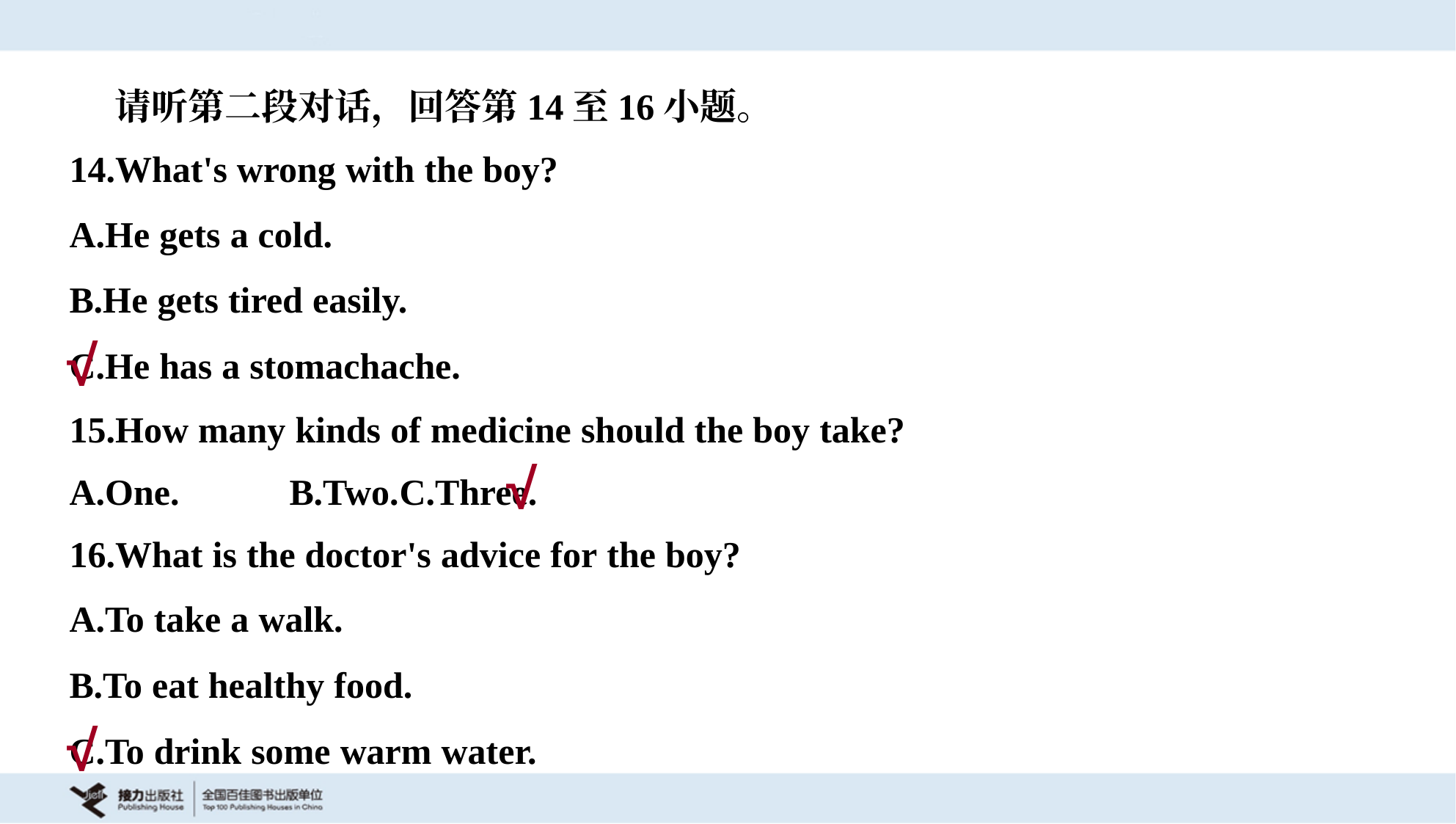

请听第二段对话，回答第14至16小题。
14.What's wrong with the boy?
A.He gets a cold.
B.He gets tired easily.
C.He has a stomachache.
√
15.How many kinds of medicine should the boy take?
A.One.	B.Two.	C.Three.
√
16.What is the doctor's advice for the boy?
A.To take a walk.
B.To eat healthy food.
C.To drink some warm water.
√